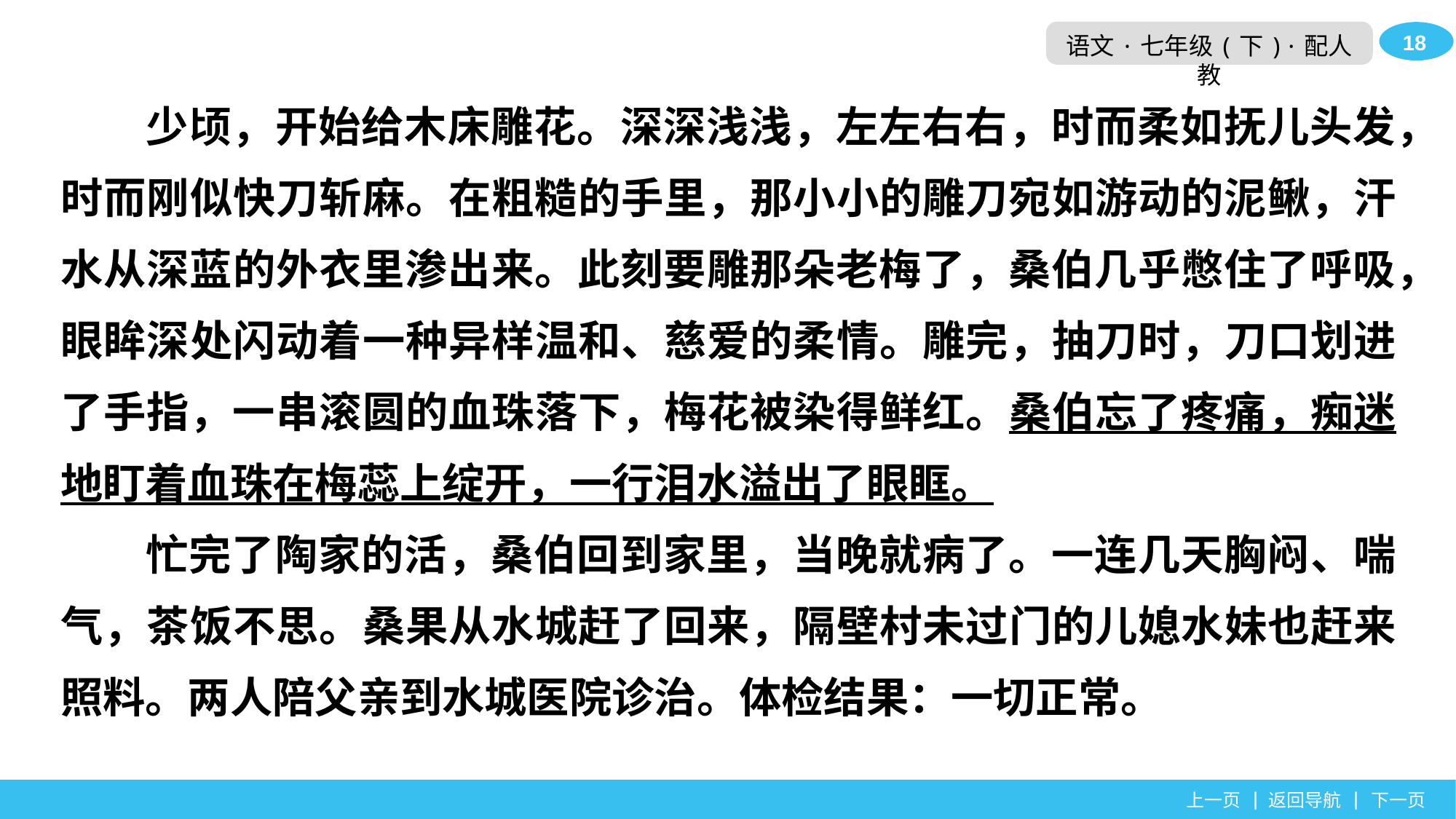

少顷，开始给木床雕花。深深浅浅，左左右右，时而柔如抚儿头发，时而刚似快刀斩麻。在粗糙的手里，那小小的雕刀宛如游动的泥鳅，汗水从深蓝的外衣里渗出来。此刻要雕那朵老梅了，桑伯几乎憋住了呼吸，眼眸深处闪动着一种异样温和、慈爱的柔情。雕完，抽刀时，刀口划进了手指，一串滚圆的血珠落下，梅花被染得鲜红。桑伯忘了疼痛，痴迷地盯着血珠在梅蕊上绽开，一行泪水溢出了眼眶。
忙完了陶家的活，桑伯回到家里，当晚就病了。一连几天胸闷、喘气，茶饭不思。桑果从水城赶了回来，隔壁村未过门的儿媳水妹也赶来照料。两人陪父亲到水城医院诊治。体检结果：一切正常。